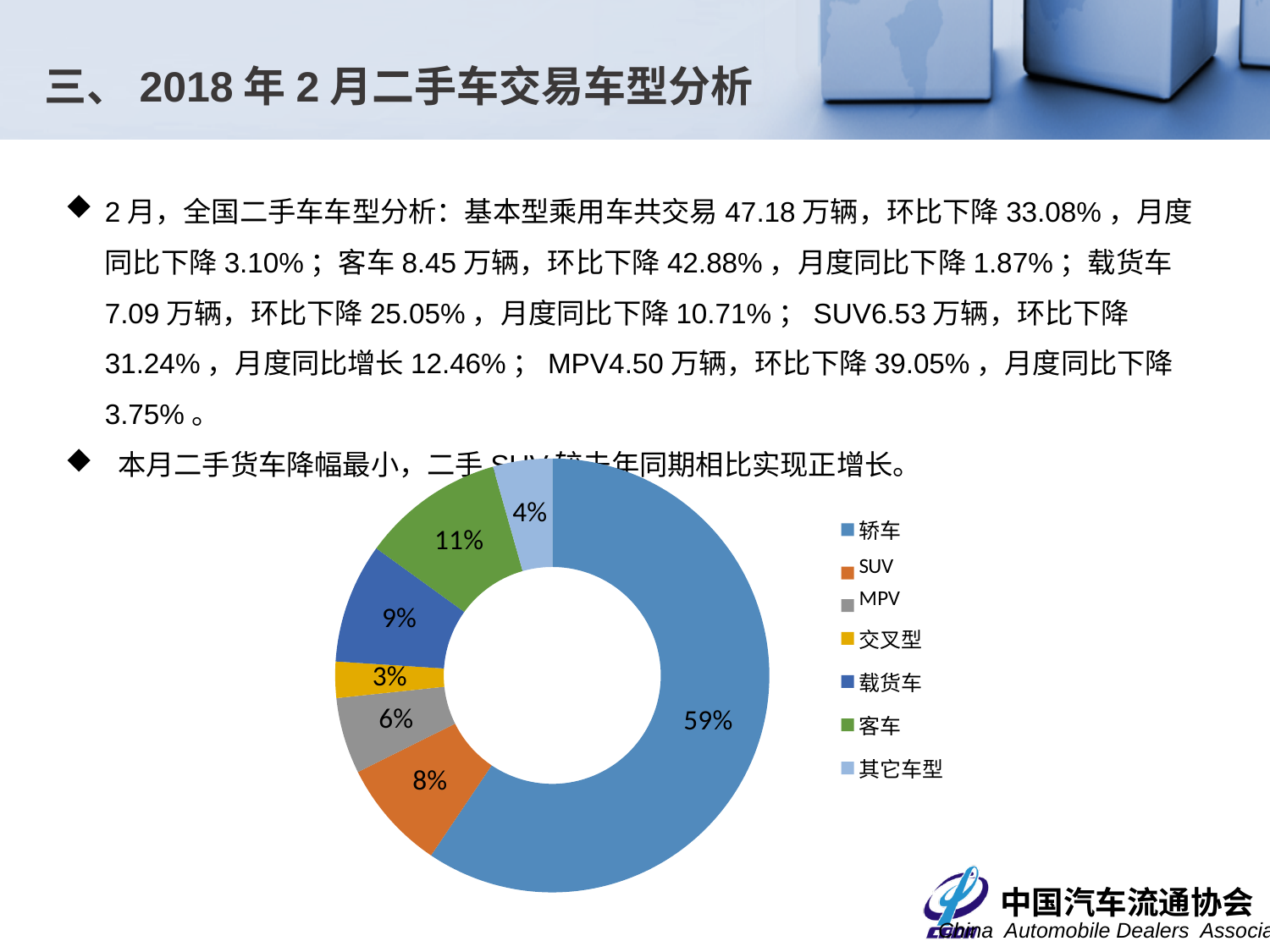

三、2018年2月二手车交易车型分析
2月，全国二手车车型分析：基本型乘用车共交易47.18万辆，环比下降33.08%，月度同比下降3.10%；客车8.45万辆，环比下降42.88%，月度同比下降1.87%；载货车7.09万辆，环比下降25.05%，月度同比下降10.71%；SUV6.53万辆，环比下降31.24%，月度同比增长12.46%；MPV4.50万辆，环比下降39.05%，月度同比下降3.75%。
 本月二手货车降幅最小，二手SUV较去年同期相比实现正增长。

### Chart

| Category |  |
|---|---|
| 轿车 | 471825.0 |
| SUV | 65318.0 |
| MPV | 45026.0 |
| 交叉型 | 21430.0 |
| 载货车 | 70937.0 |
| 客车 | 84477.0 |
| 其它车型 | 34938.0 |